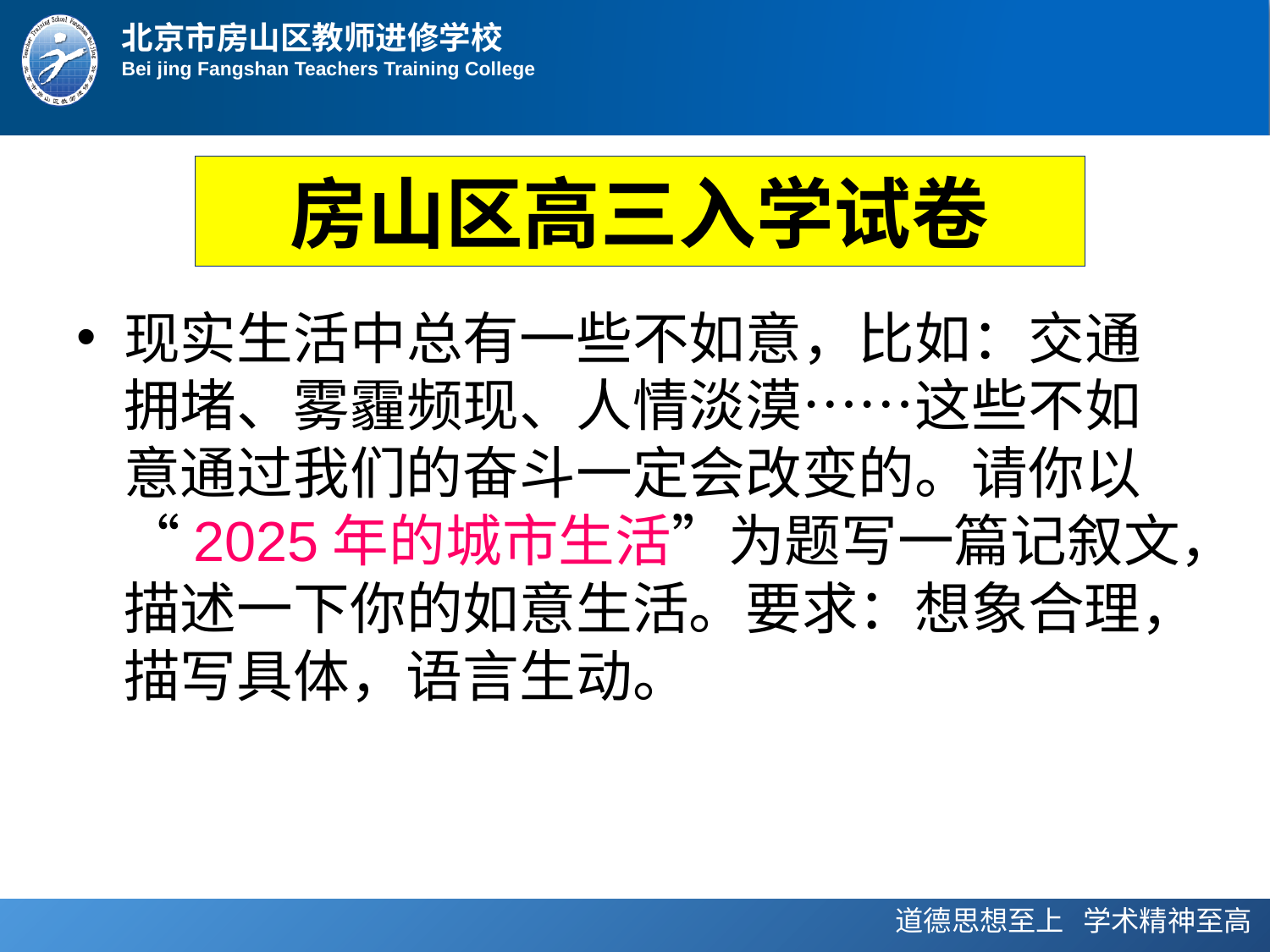

# 房山区高三入学试卷
现实生活中总有一些不如意，比如：交通拥堵、雾霾频现、人情淡漠……这些不如意通过我们的奋斗一定会改变的。请你以“2025年的城市生活”为题写一篇记叙文，描述一下你的如意生活。要求：想象合理，描写具体，语言生动。